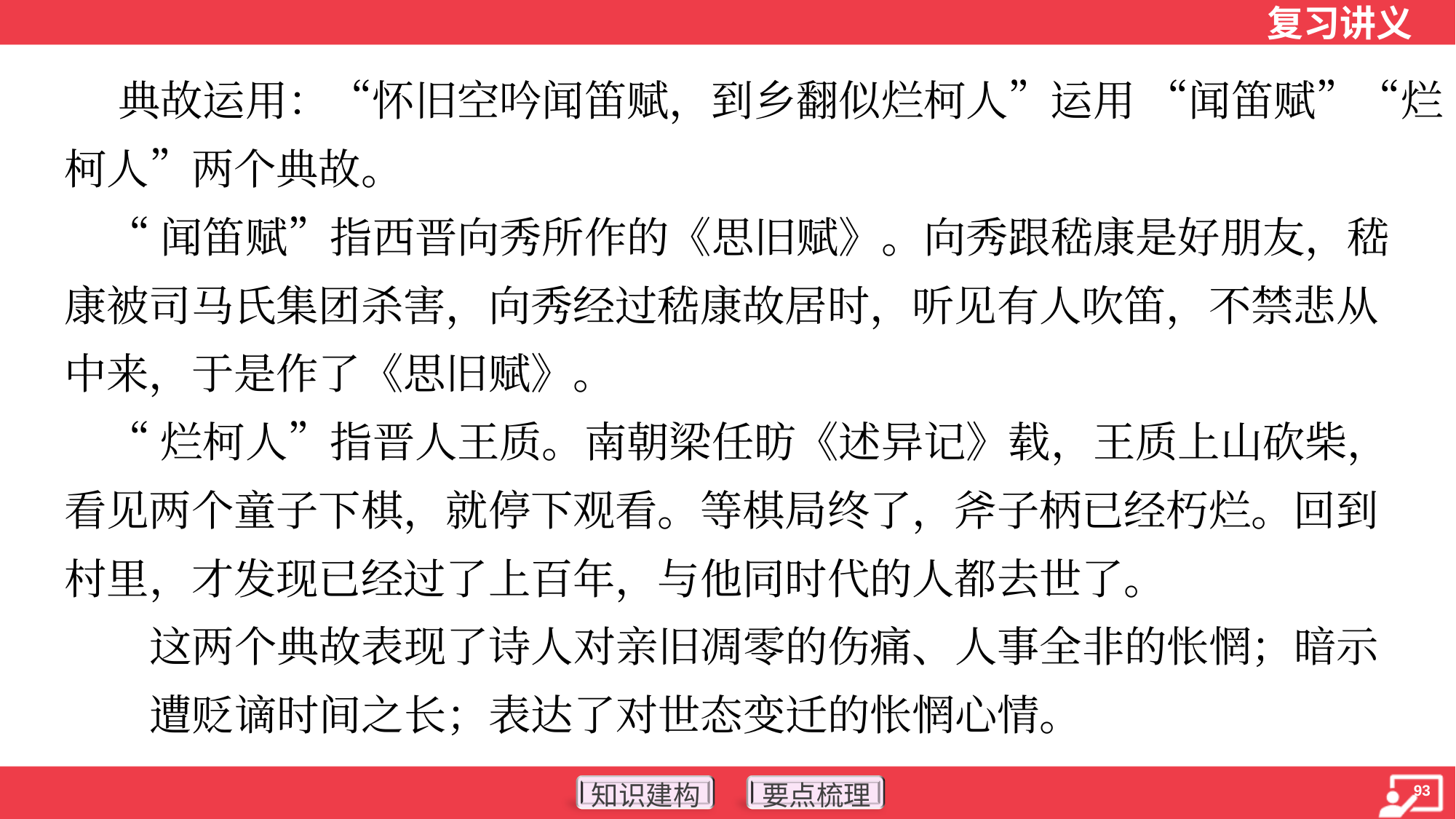

典故运用：“怀旧空吟闻笛赋，到乡翻似烂柯人”运用 “闻笛赋”“烂
柯人”两个典故。
    “闻笛赋”指西晋向秀所作的《思旧赋》。向秀跟嵇康是好朋友，嵇
康被司马氏集团杀害，向秀经过嵇康故居时，听见有人吹笛，不禁悲从
中来，于是作了《思旧赋》。
    “烂柯人”指晋人王质。南朝梁任昉《述异记》载，王质上山砍柴，
看见两个童子下棋，就停下观看。等棋局终了，斧子柄已经朽烂。回到
村里，才发现已经过了上百年，与他同时代的人都去世了。
这两个典故表现了诗人对亲旧凋零的伤痛、人事全非的怅惘；暗示
遭贬谪时间之长；表达了对世态变迁的怅惘心情。